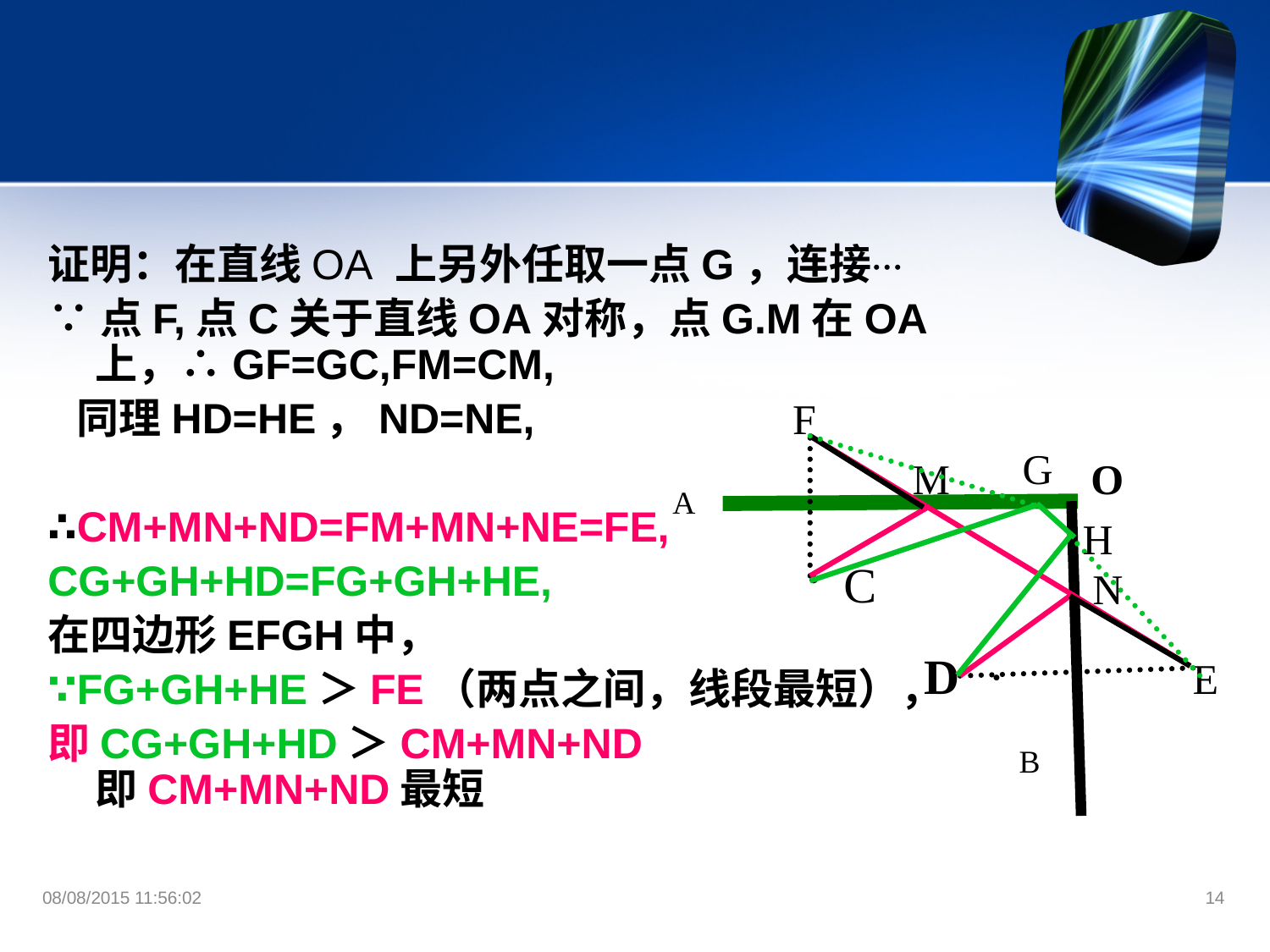

证明：在直线OA 上另外任取一点G，连接…
∵点F,点C关于直线OA对称，点G.M在OA上，∴GF=GC,FM=CM,
  同理HD=HE，ND=NE,

∴CM+MN+ND=FM+MN+NE=FE,
CG+GH+HD=FG+GH+HE,
在四边形EFGH中，
∵FG+GH+HE＞FE（两点之间，线段最短），
即CG+GH+HD＞CM+MN+ND
即CM+MN+ND最短

F

M
O
A

· C

N

D   ·
E

B
G
H

# 08/08/2015 11:56:02

14